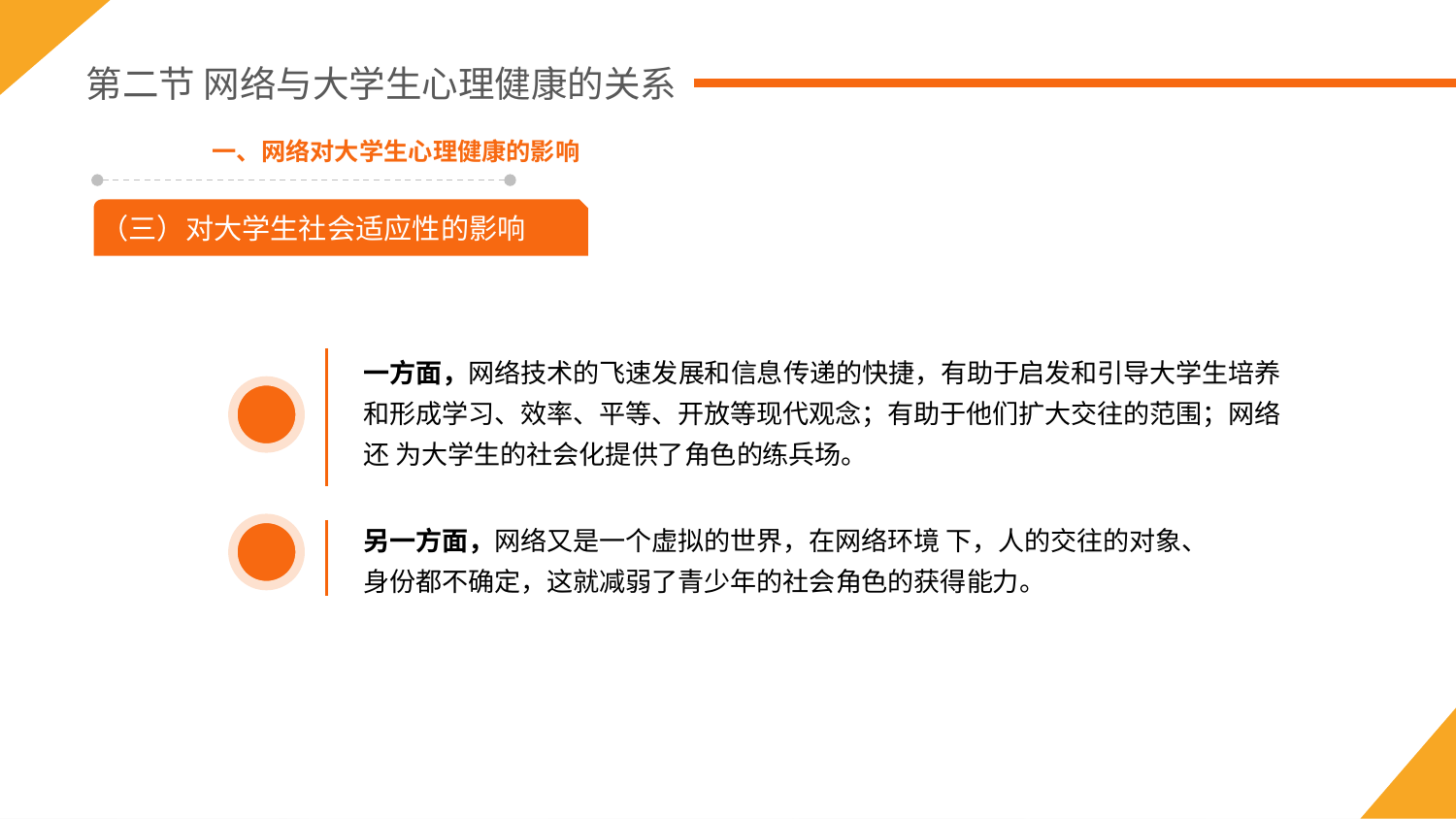

第二节 网络与大学生心理健康的关系
一、网络对大学生心理健康的影响

（三）对大学生社会适应性的影响
一方面，网络技术的飞速发展和信息传递的快捷，有助于启发和引导大学生培养和形成学习、效率、平等、开放等现代观念；有助于他们扩大交往的范围；网络还 为大学生的社会化提供了角色的练兵场。

另一方面，网络又是一个虚拟的世界，在网络环境 下，人的交往的对象、身份都不确定，这就减弱了青少年的社会角色的获得能力。